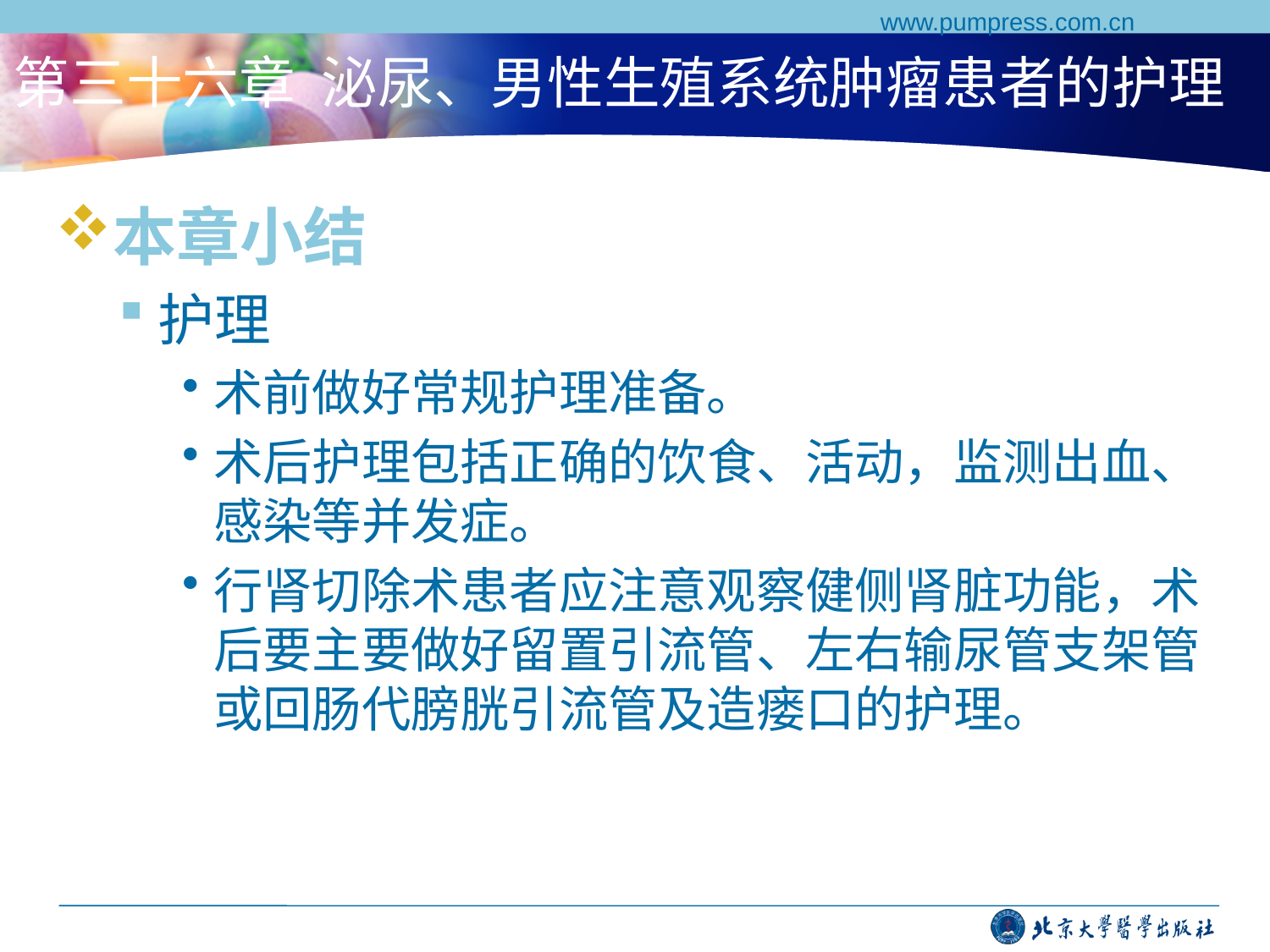

www.pumpress.com.cn
# 第三十六章  泌尿、男性生殖系统肿瘤患者的护理
本章小结
护理
术前做好常规护理准备。
术后护理包括正确的饮食、活动，监测出血、感染等并发症。
行肾切除术患者应注意观察健侧肾脏功能，术后要主要做好留置引流管、左右输尿管支架管或回肠代膀胱引流管及造瘘口的护理。